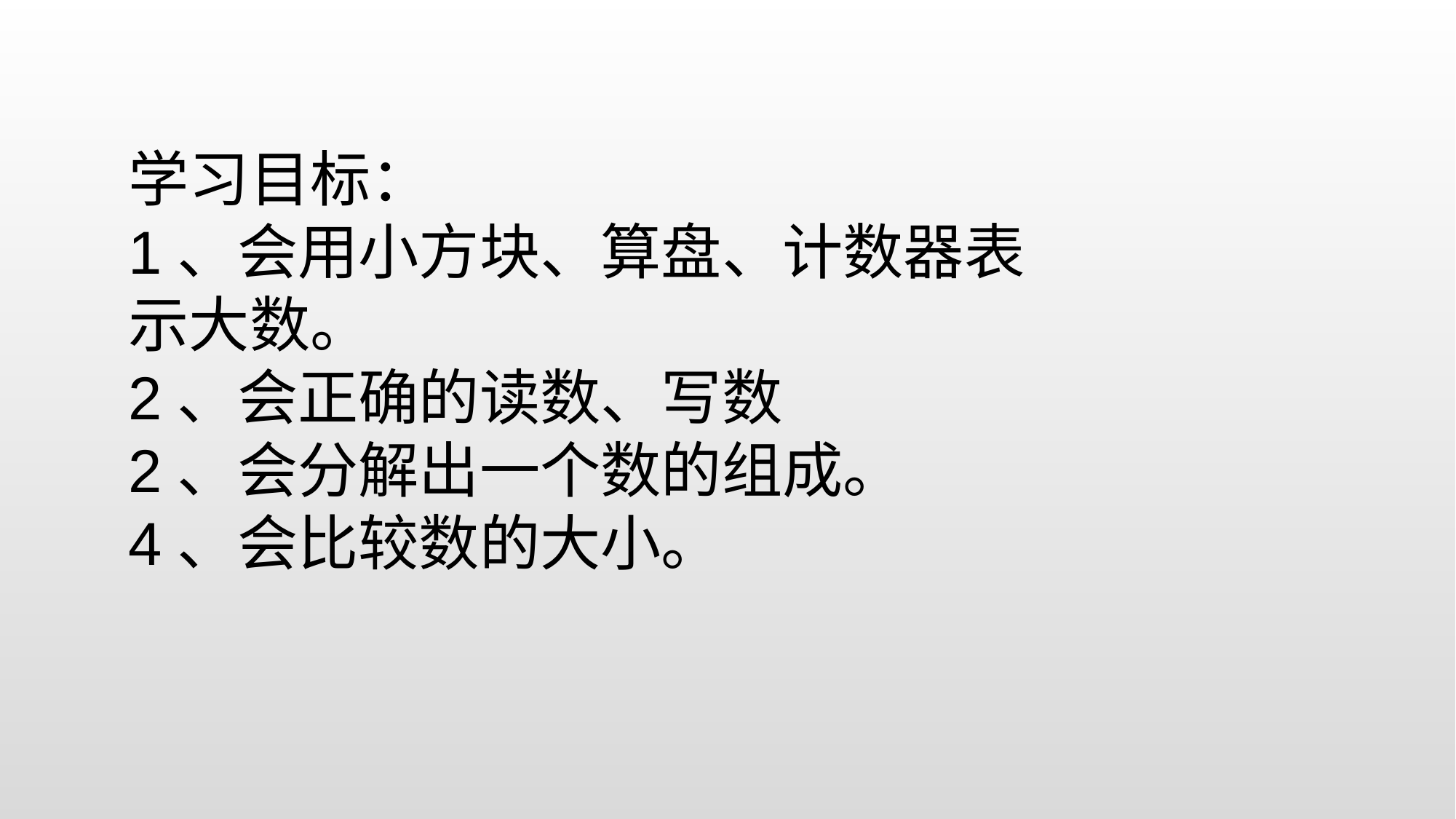

学习目标：
1、会用小方块、算盘、计数器表示大数。
2、会正确的读数、写数
2、会分解出一个数的组成。
4、会比较数的大小。